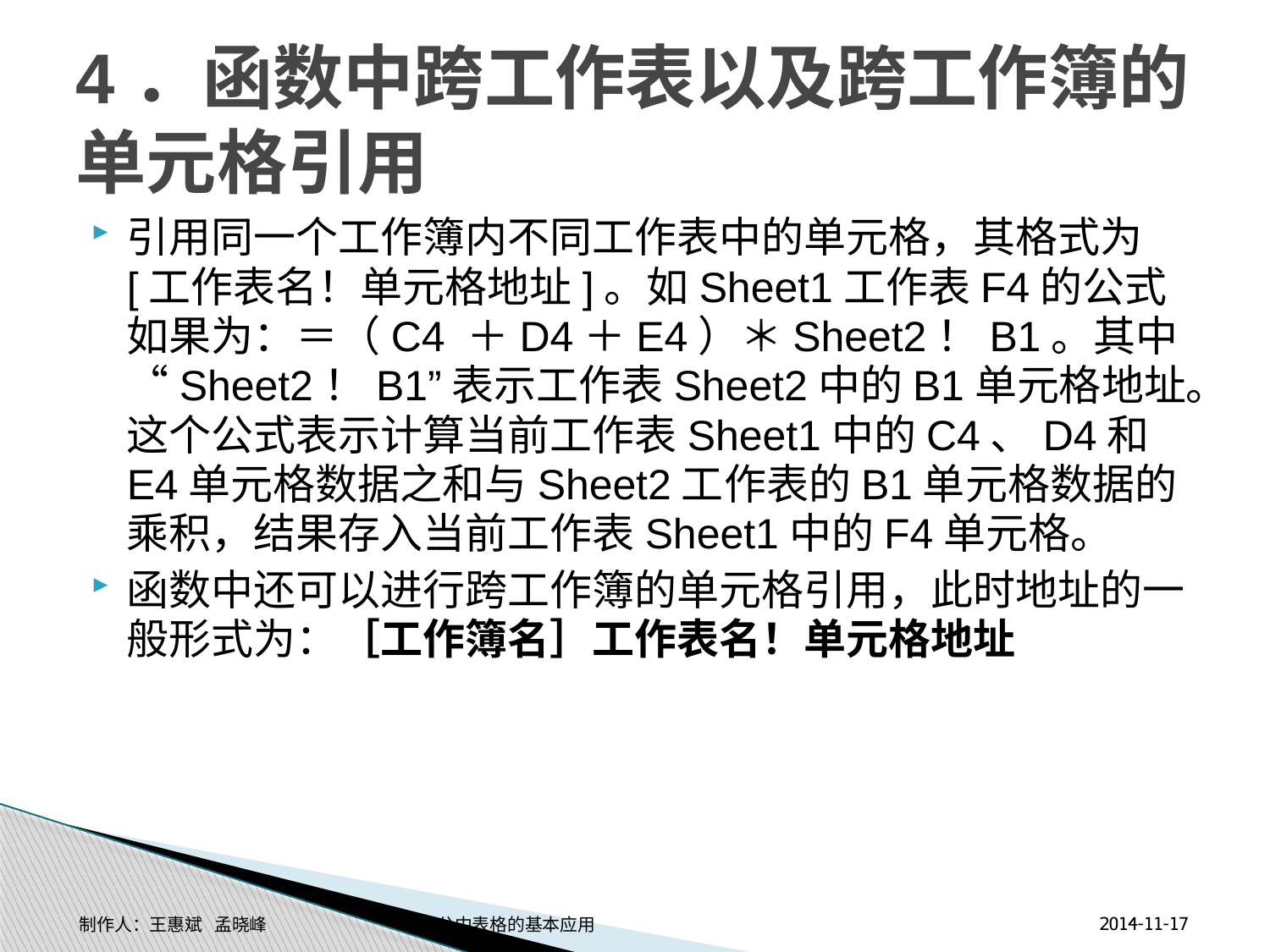

# 4．函数中跨工作表以及跨工作簿的单元格引用
引用同一个工作簿内不同工作表中的单元格，其格式为[工作表名！单元格地址]。如Sheet1工作表F4的公式如果为：＝（C4 ＋D4＋E4）＊Sheet2！B1。其中“Sheet2！B1”表示工作表Sheet2中的B1单元格地址。这个公式表示计算当前工作表Sheet1中的C4、D4和E4单元格数据之和与Sheet2工作表的B1单元格数据的乘积，结果存入当前工作表Sheet1中的F4单元格。
函数中还可以进行跨工作簿的单元格引用，此时地址的一般形式为：［工作簿名］工作表名！单元格地址
2014-11-17
制作人：王惠斌   孟晓峰                                      办公中表格的基本应用